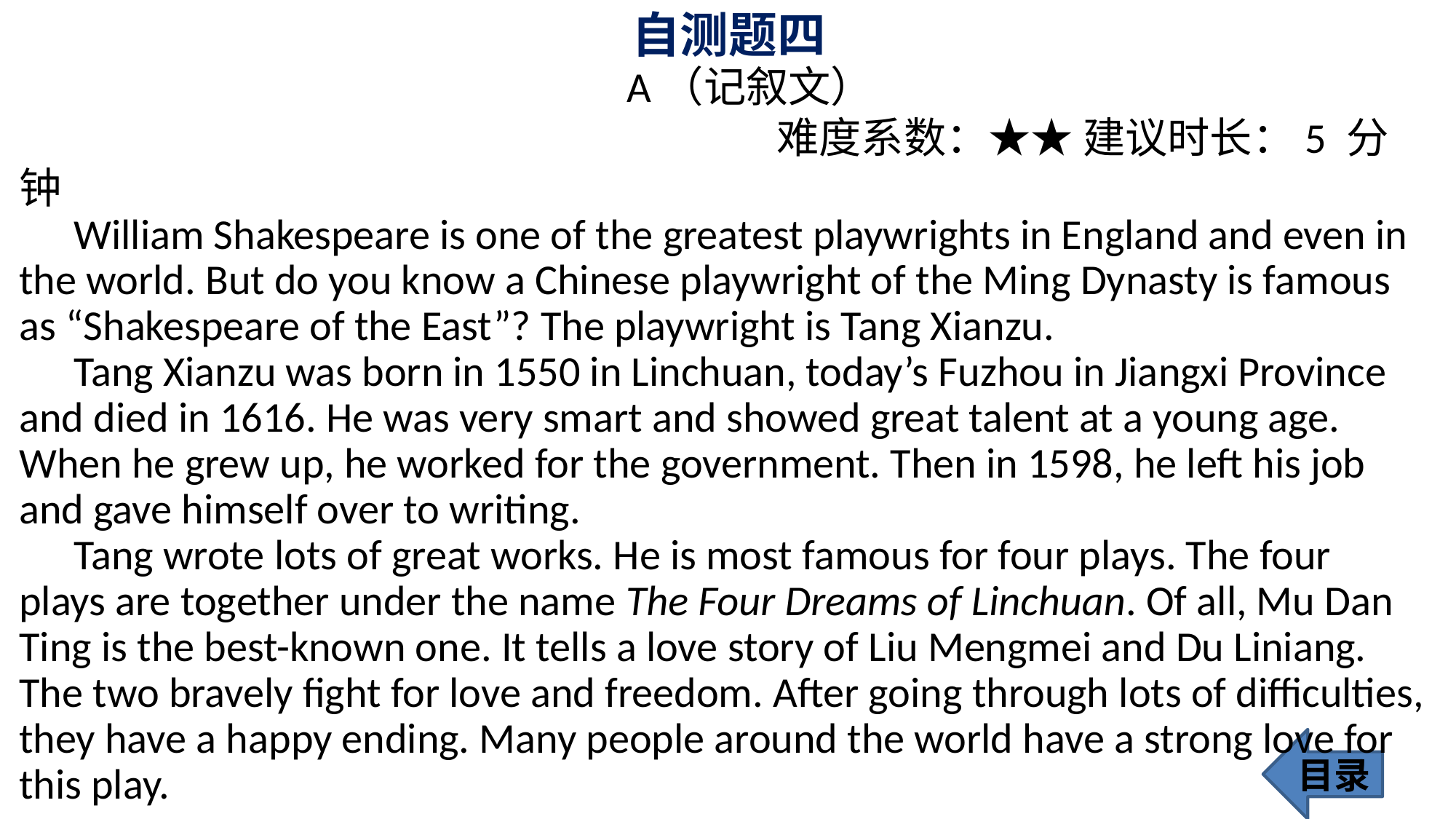

# 自测题四
                                                               A（记叙文）
                                                                               难度系数：★★ 建议时长：5 分钟
William Shakespeare is one of the greatest playwrights in England and even in the world. But do you know a Chinese playwright of the Ming Dynasty is famous as “Shakespeare of the East”? The playwright is Tang Xianzu.
Tang Xianzu was born in 1550 in Linchuan, today’s Fuzhou in Jiangxi Province and died in 1616. He was very smart and showed great talent at a young age. When he grew up, he worked for the government. Then in 1598, he left his job and gave himself over to writing.
Tang wrote lots of great works. He is most famous for four plays. The four plays are together under the name The Four Dreams of Linchuan. Of all, Mu Dan Ting is the best-known one. It tells a love story of Liu Mengmei and Du Liniang. The two bravely fight for love and freedom. After going through lots of difficulties, they have a happy ending. Many people around the world have a strong love for this play.
目录
137